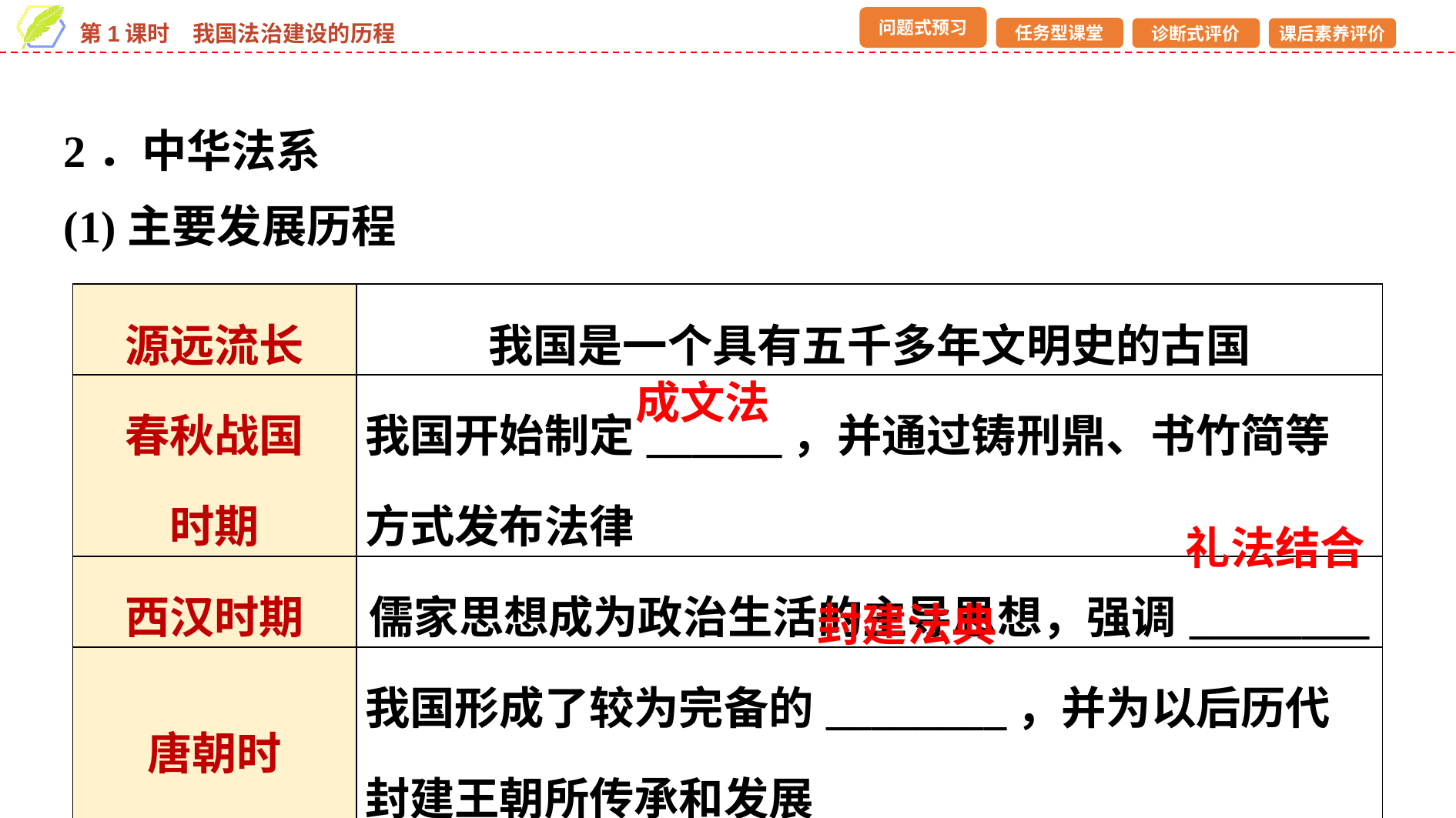

2．中华法系
(1)主要发展历程
| 源远流长 | 我国是一个具有五千多年文明史的古国 |
| --- | --- |
| 春秋战国 时期 | 我国开始制定\_\_\_\_\_\_，并通过铸刑鼎、书竹简等方式发布法律 |
| 西汉时期 | 儒家思想成为政治生活的主导思想，强调\_\_\_\_\_\_\_\_ |
| 唐朝时 | 我国形成了较为完备的\_\_\_\_\_\_\_\_，并为以后历代封建王朝所传承和发展 |
成文法
礼法结合
封建法典